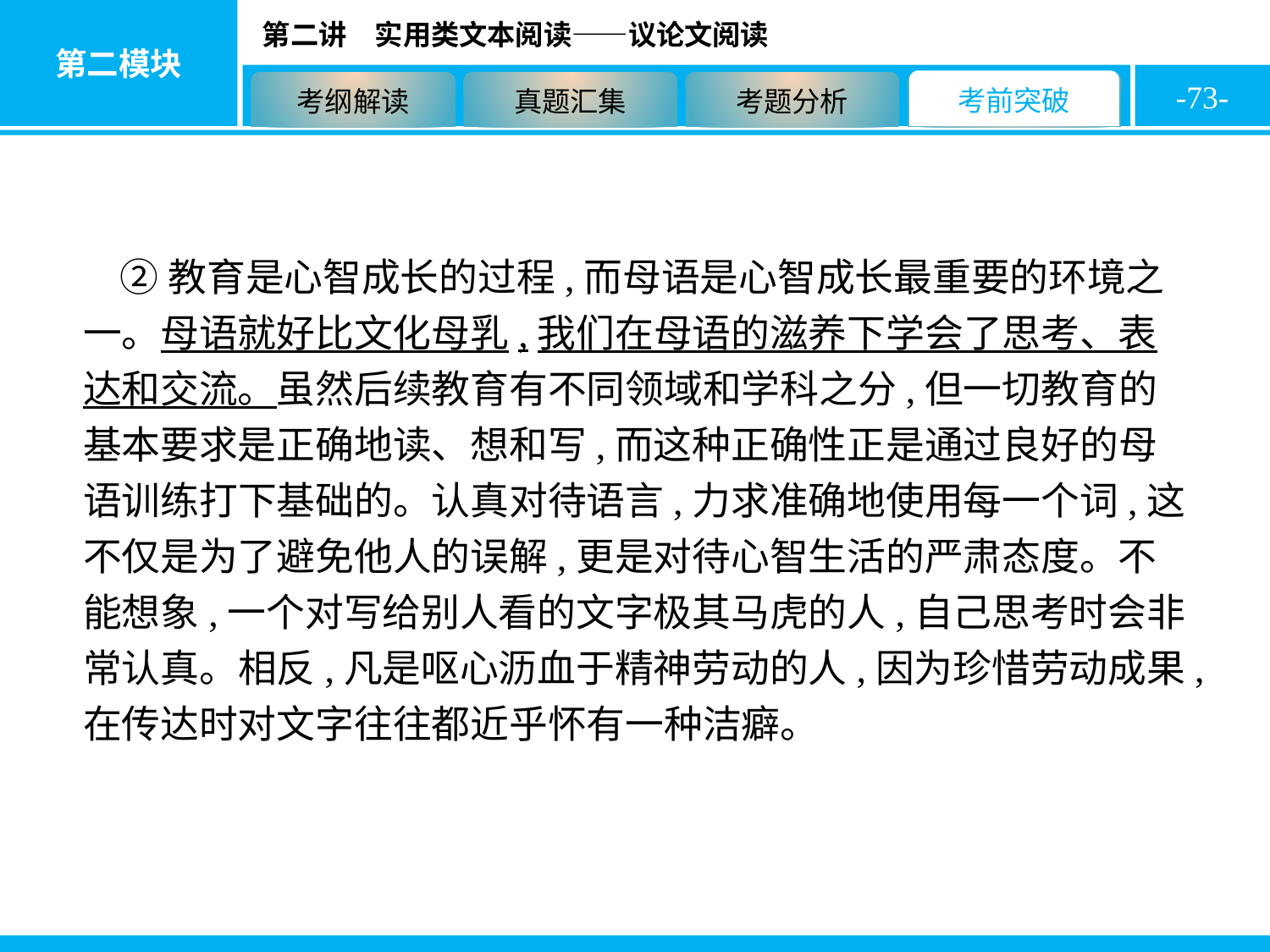

-73-
②教育是心智成长的过程,而母语是心智成长最重要的环境之一。母语就好比文化母乳,我们在母语的滋养下学会了思考、表达和交流。虽然后续教育有不同领域和学科之分,但一切教育的基本要求是正确地读、想和写,而这种正确性正是通过良好的母语训练打下基础的。认真对待语言,力求准确地使用每一个词,这不仅是为了避免他人的误解,更是对待心智生活的严肃态度。不能想象,一个对写给别人看的文字极其马虎的人,自己思考时会非常认真。相反,凡是呕心沥血于精神劳动的人,因为珍惜劳动成果,在传达时对文字往往都近乎怀有一种洁癖。